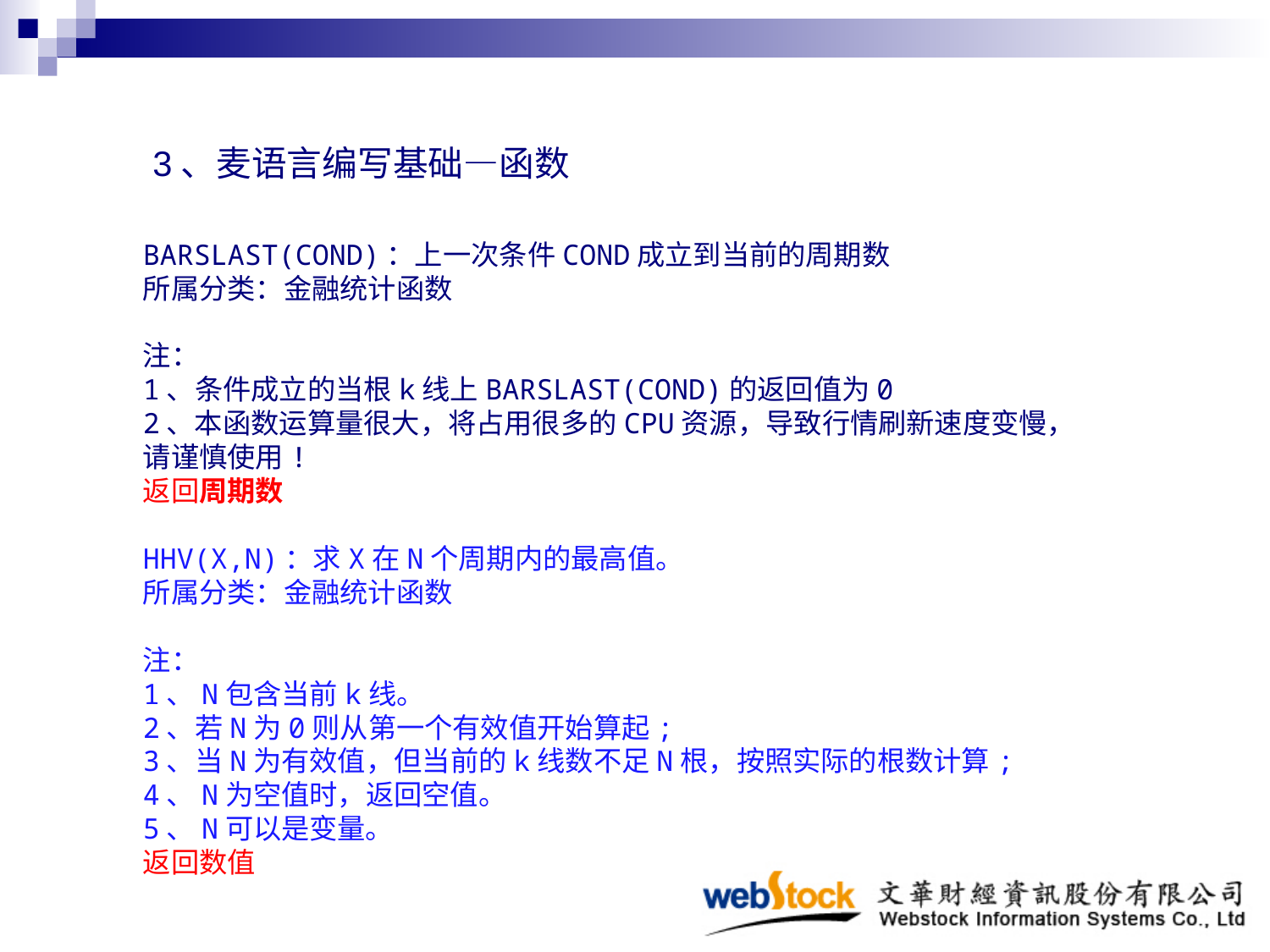

3、麦语言编写基础—函数
BARSLAST(COND)：上一次条件COND成立到当前的周期数
所属分类：金融统计函数

注：
1、条件成立的当根k线上BARSLAST(COND)的返回值为0
2、本函数运算量很大，将占用很多的CPU资源，导致行情刷新速度变慢，请谨慎使用!
返回周期数

HHV(X,N)：求X在N个周期内的最高值。
所属分类：金融统计函数

注：
1、N包含当前k线。
2、若N为0则从第一个有效值开始算起;
3、当N为有效值，但当前的k线数不足N根，按照实际的根数计算;
4、N为空值时，返回空值。
5、N可以是变量。
返回数值